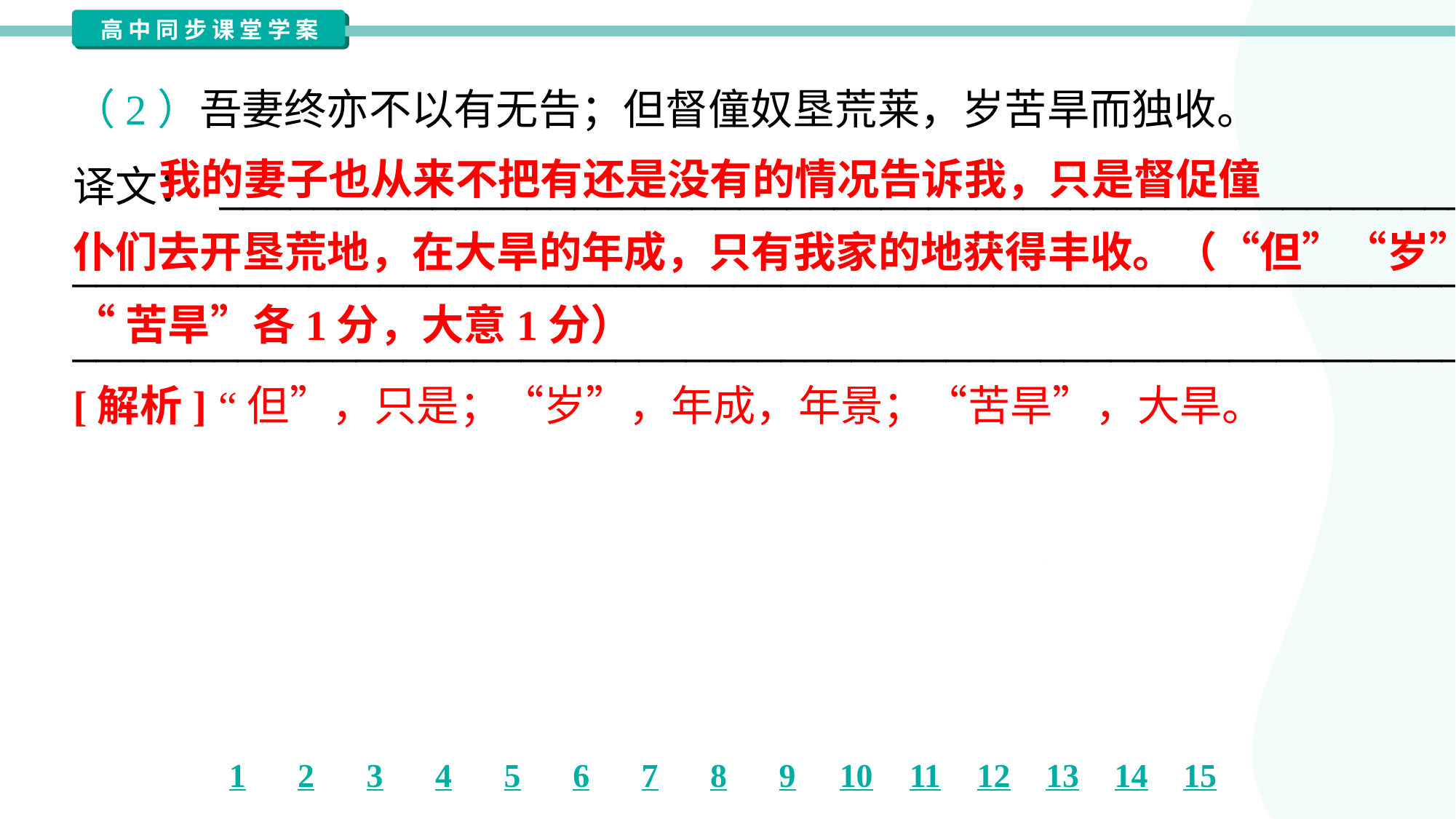

（2）吾妻终亦不以有无告；但督僮奴垦荒莱，岁苦旱而独收。
译文： ______________________________________________________
_____________________________________________________________
_____________________________________________________________
        我的妻子也从来不把有还是没有的情况告诉我，只是督促僮
仆们去开垦荒地，在大旱的年成，只有我家的地获得丰收。（“但”“岁”
“苦旱”各1分，大意1分）
[解析] “但”，只是；“岁”，年成，年景；“苦旱”，大旱。